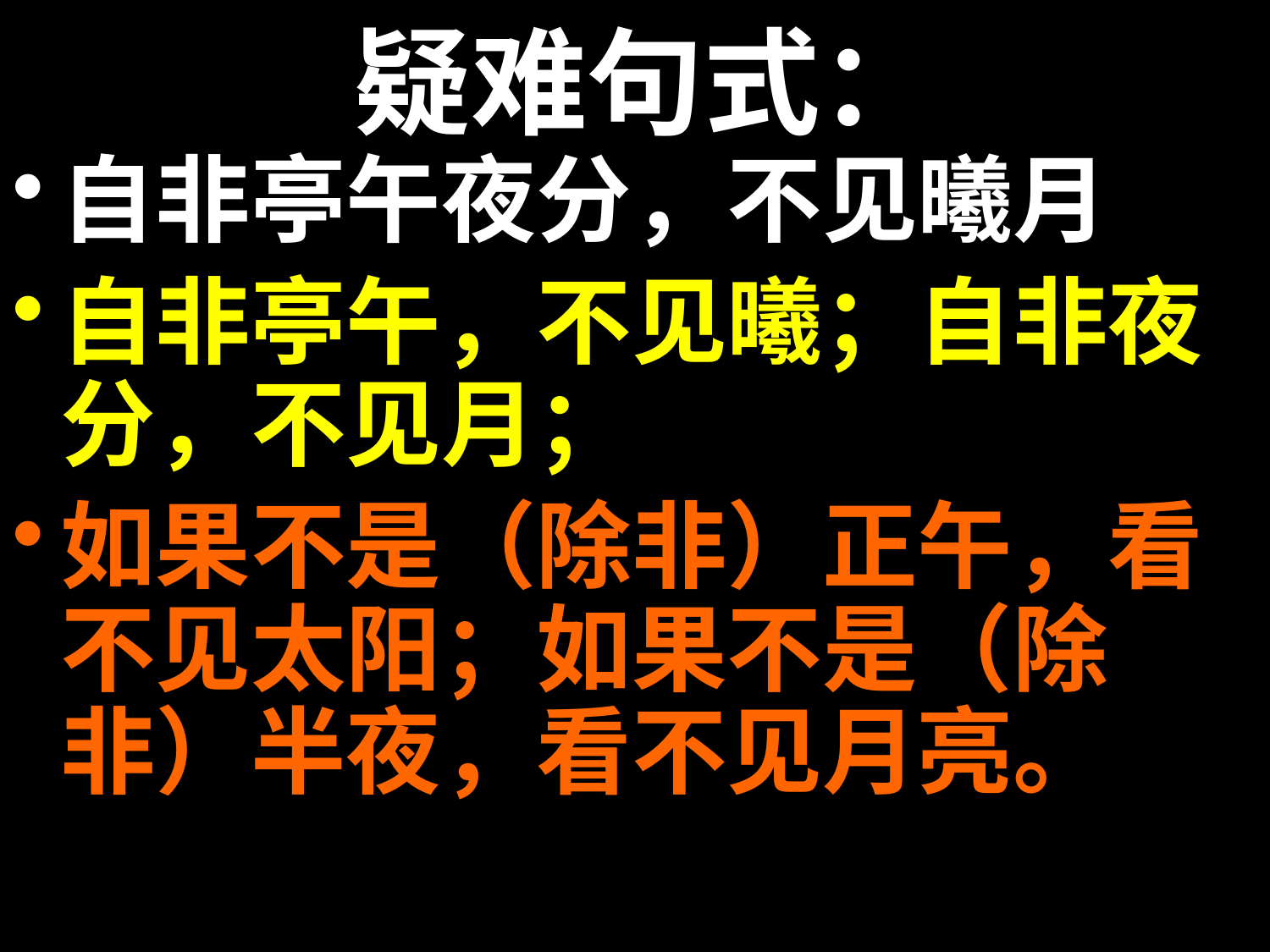

# 疑难句式：
自非亭午夜分，不见曦月
自非亭午，不见曦；自非夜分，不见月；
如果不是（除非）正午，看不见太阳；如果不是（除非）半夜，看不见月亮。